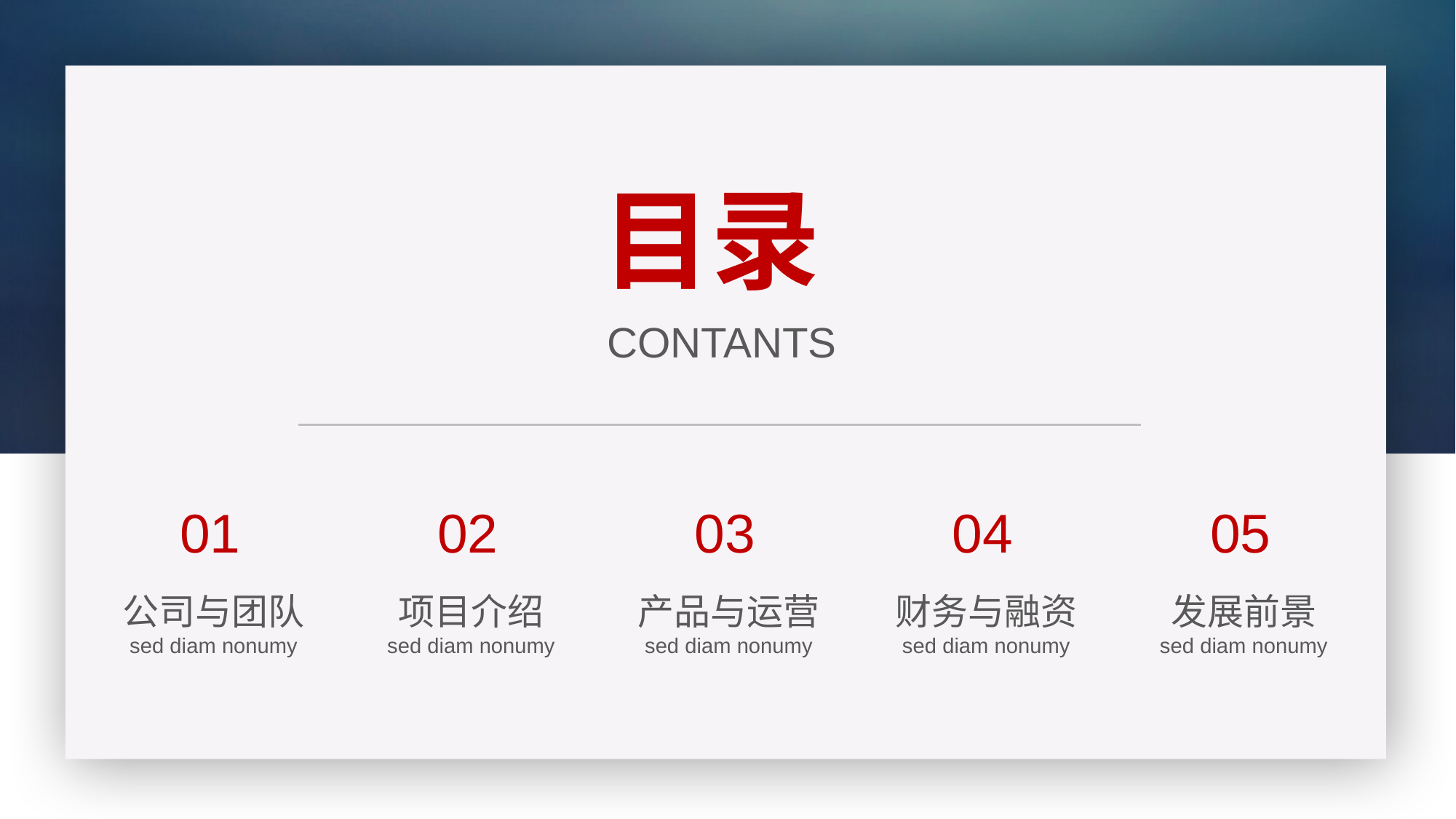

目录
CONTANTS
01
公司与团队
sed diam nonumy
02
项目介绍
sed diam nonumy
03
产品与运营
sed diam nonumy
04
财务与融资
sed diam nonumy
05
发展前景
sed diam nonumy